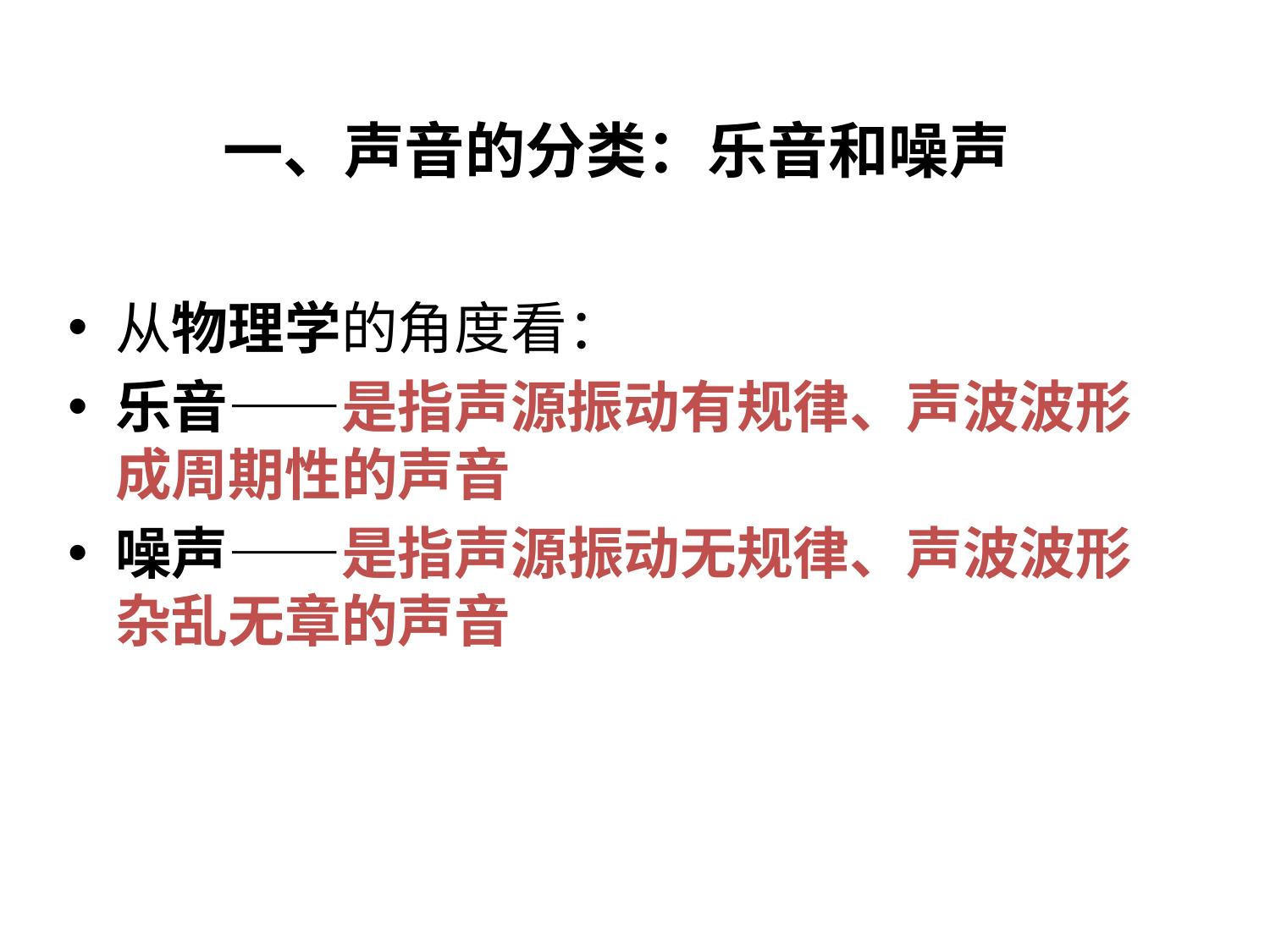

# 一、声音的分类：乐音和噪声
从物理学的角度看：
乐音——是指声源振动有规律、声波波形成周期性的声音
噪声——是指声源振动无规律、声波波形杂乱无章的声音